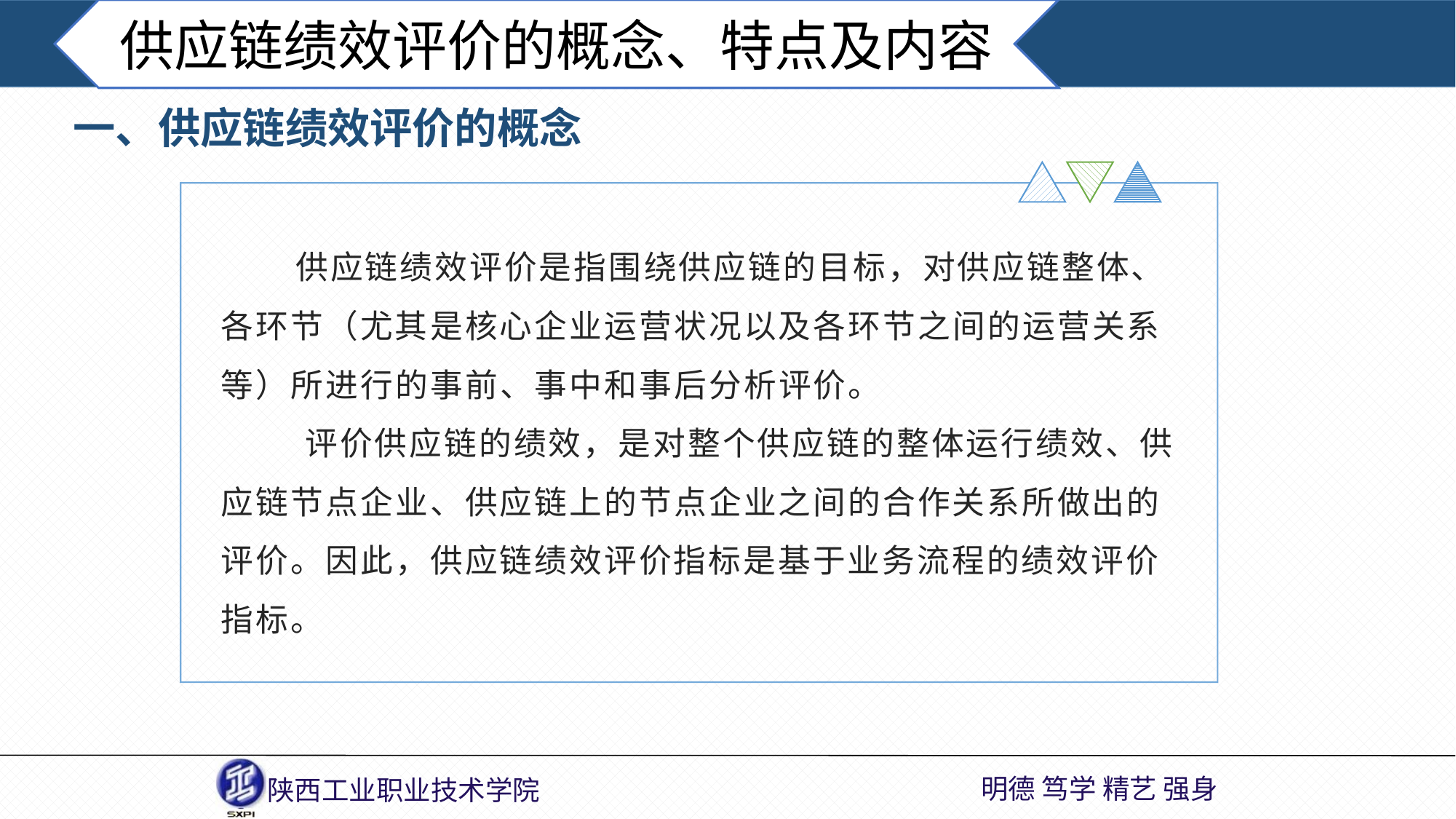

供应链绩效评价的概念、特点及内容
一、供应链绩效评价的概念

       供应链绩效评价是指围绕供应链的目标，对供应链整体、各环节（尤其是核心企业运营状况以及各环节之间的运营关系等）所进行的事前、事中和事后分析评价。
        评价供应链的绩效，是对整个供应链的整体运行绩效、供应链节点企业、供应链上的节点企业之间的合作关系所做出的评价。因此，供应链绩效评价指标是基于业务流程的绩效评价指标。